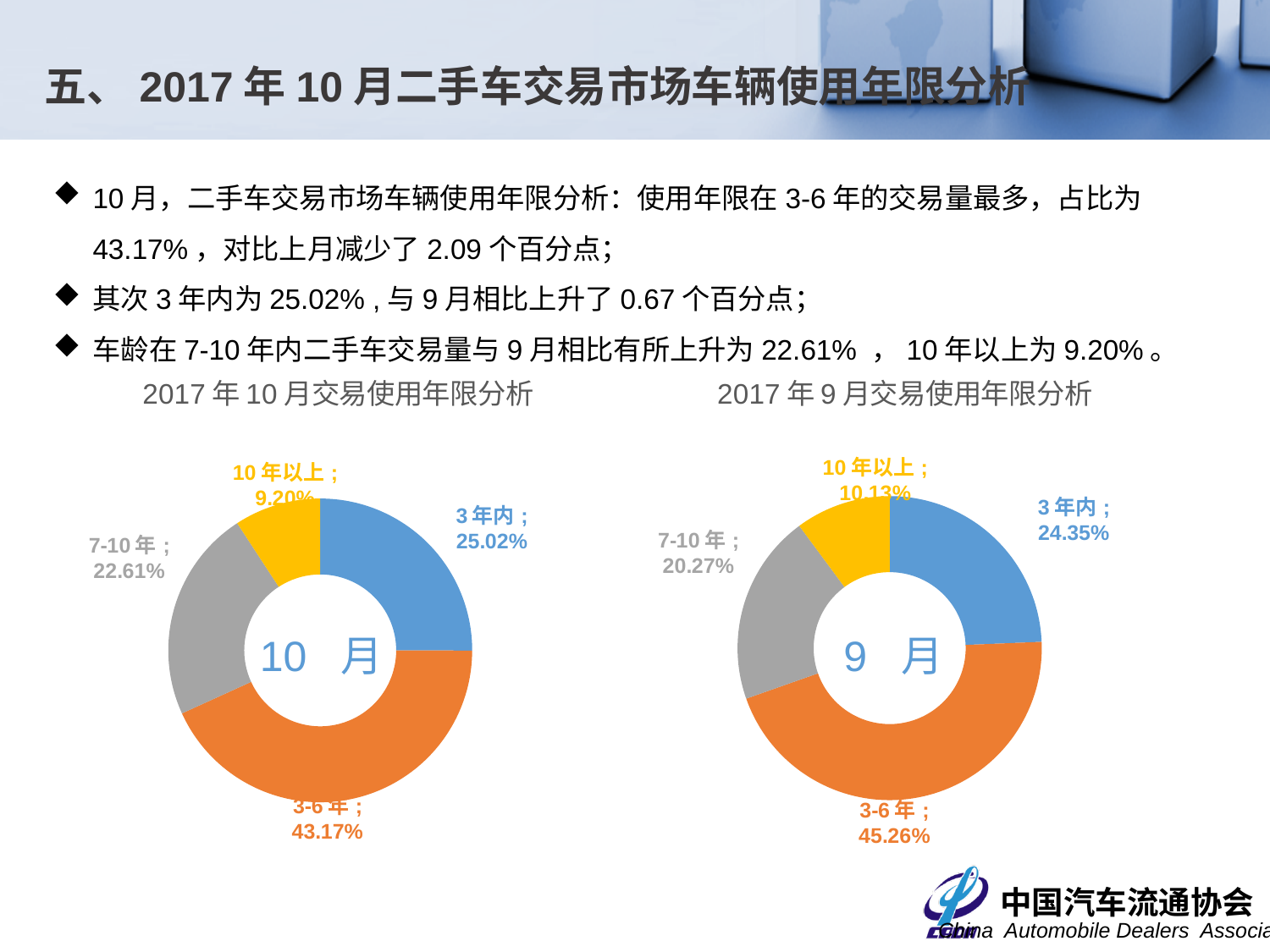

五、2017年10月二手车交易市场车辆使用年限分析
10月，二手车交易市场车辆使用年限分析：使用年限在3-6年的交易量最多，占比为43.17%，对比上月减少了2.09个百分点；
其次3年内为25.02% ,与9月相比上升了0.67个百分点；
车龄在7-10年内二手车交易量与9月相比有所上升为22.61% ，10年以上为9.20%。

### Chart: 2017年9月交易使用年限分析

| Category | 交易数量 |
|---|---|
| 3年内 | 0.24345238801705074 |
| 3-6年 | 0.452603478608593 |
| 7-10年 | 0.20269180871761114 |
| 10年以上 | 0.10125232465674508 |

### Chart: 2017年10月交易使用年限分析

| Category | 交易数量 |
|---|---|
| 3年内 | 0.25019114052805874 |
| 3-6年 | 0.43172113247749944 |
| 7-10年 | 0.22609634639580795 |
| 10年以上 | 0.09199138059863385 |
10  月
9  月